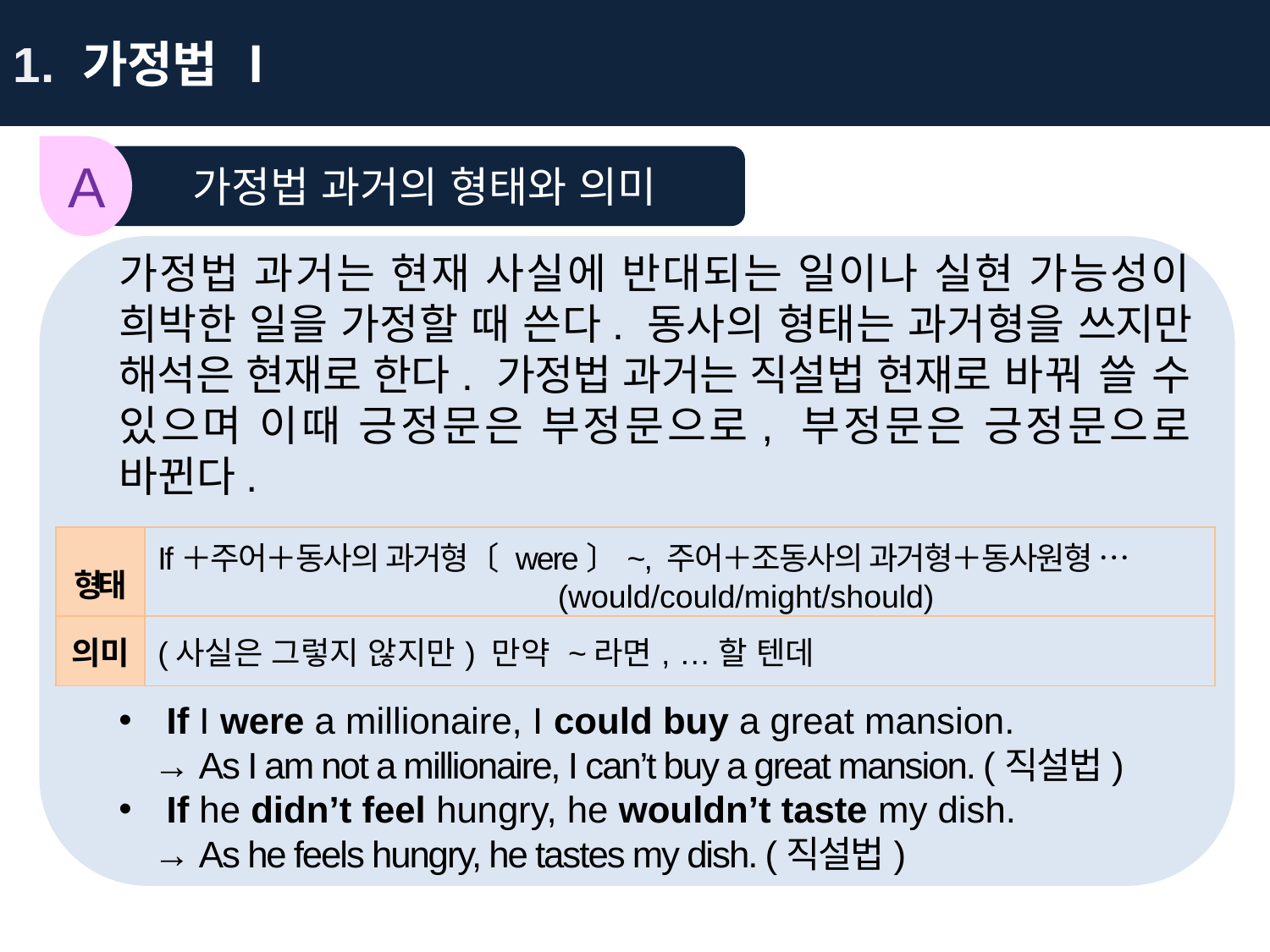

1. 가정법 Ⅰ

A
가정법 과거의 형태와 의미
가정법 과거는 현재 사실에 반대되는 일이나 실현 가능성이 희박한 일을 가정할 때 쓴다. 동사의 형태는 과거형을 쓰지만 해석은 현재로 한다. 가정법 과거는 직설법 현재로 바꿔 쓸 수 있으며 이때 긍정문은 부정문으로, 부정문은 긍정문으로 바뀐다.

If I were a millionaire, I could buy a great mansion.
    → As I am not a millionaire, I can’t buy a great mansion. (직설법)
If he didn’t feel hungry, he wouldn’t taste my dish.
    → As he feels hungry, he tastes my dish. (직설법)
| 형태 | If＋주어＋동사의 과거형〔 were〕~, 주어＋조동사의 과거형＋동사원형 … (would/could/might/should) |
| --- | --- |
| 의미 | (사실은 그렇지 않지만) 만약 ~라면, …할 텐데 |